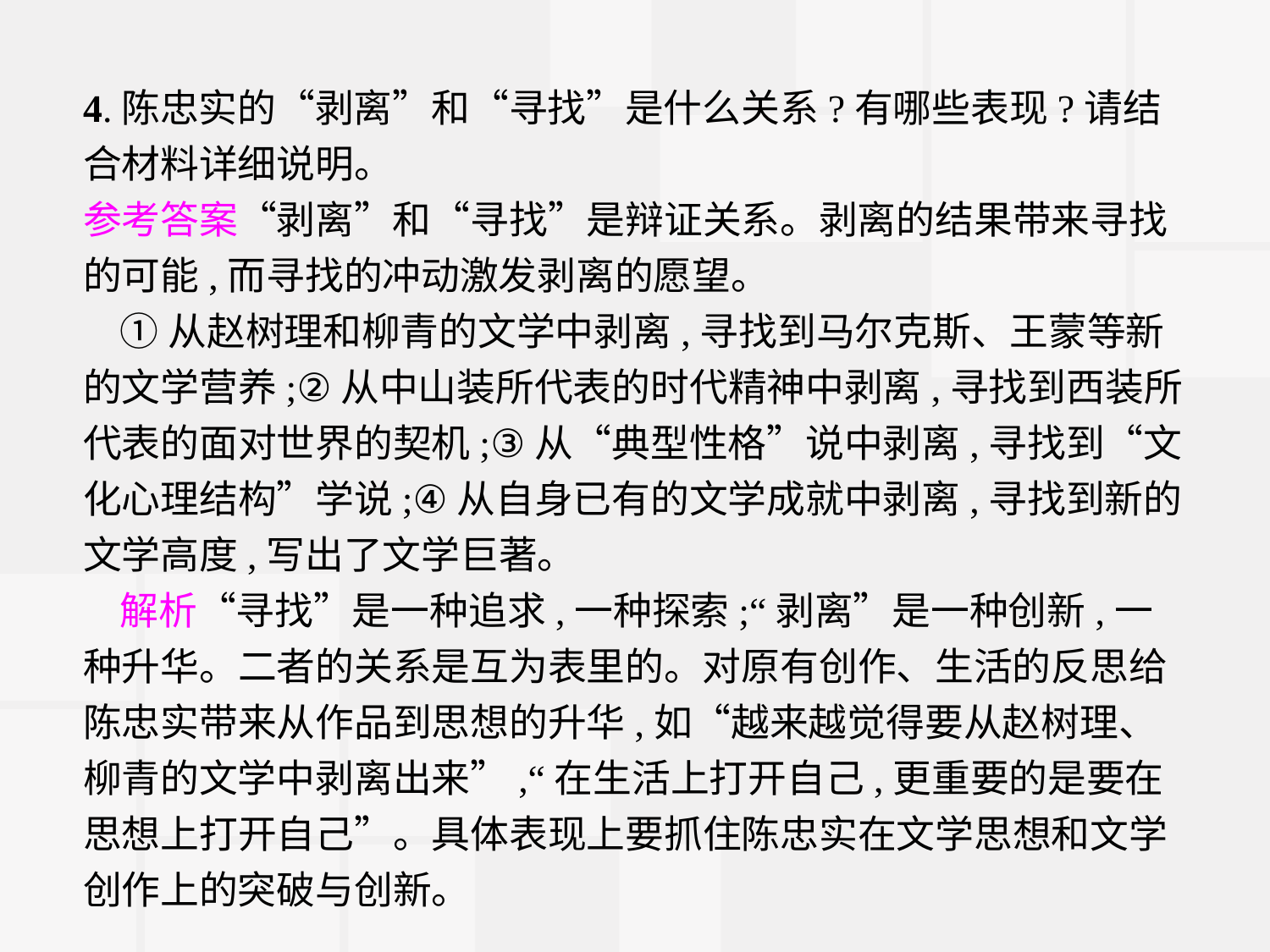

4.陈忠实的“剥离”和“寻找”是什么关系?有哪些表现?请结合材料详细说明。
参考答案“剥离”和“寻找”是辩证关系。剥离的结果带来寻找的可能,而寻找的冲动激发剥离的愿望。
①从赵树理和柳青的文学中剥离,寻找到马尔克斯、王蒙等新的文学营养;②从中山装所代表的时代精神中剥离,寻找到西装所代表的面对世界的契机;③从“典型性格”说中剥离,寻找到“文化心理结构”学说;④从自身已有的文学成就中剥离,寻找到新的文学高度,写出了文学巨著。
解析“寻找”是一种追求,一种探索;“剥离”是一种创新,一种升华。二者的关系是互为表里的。对原有创作、生活的反思给陈忠实带来从作品到思想的升华,如“越来越觉得要从赵树理、柳青的文学中剥离出来”,“在生活上打开自己,更重要的是要在思想上打开自己”。具体表现上要抓住陈忠实在文学思想和文学创作上的突破与创新。